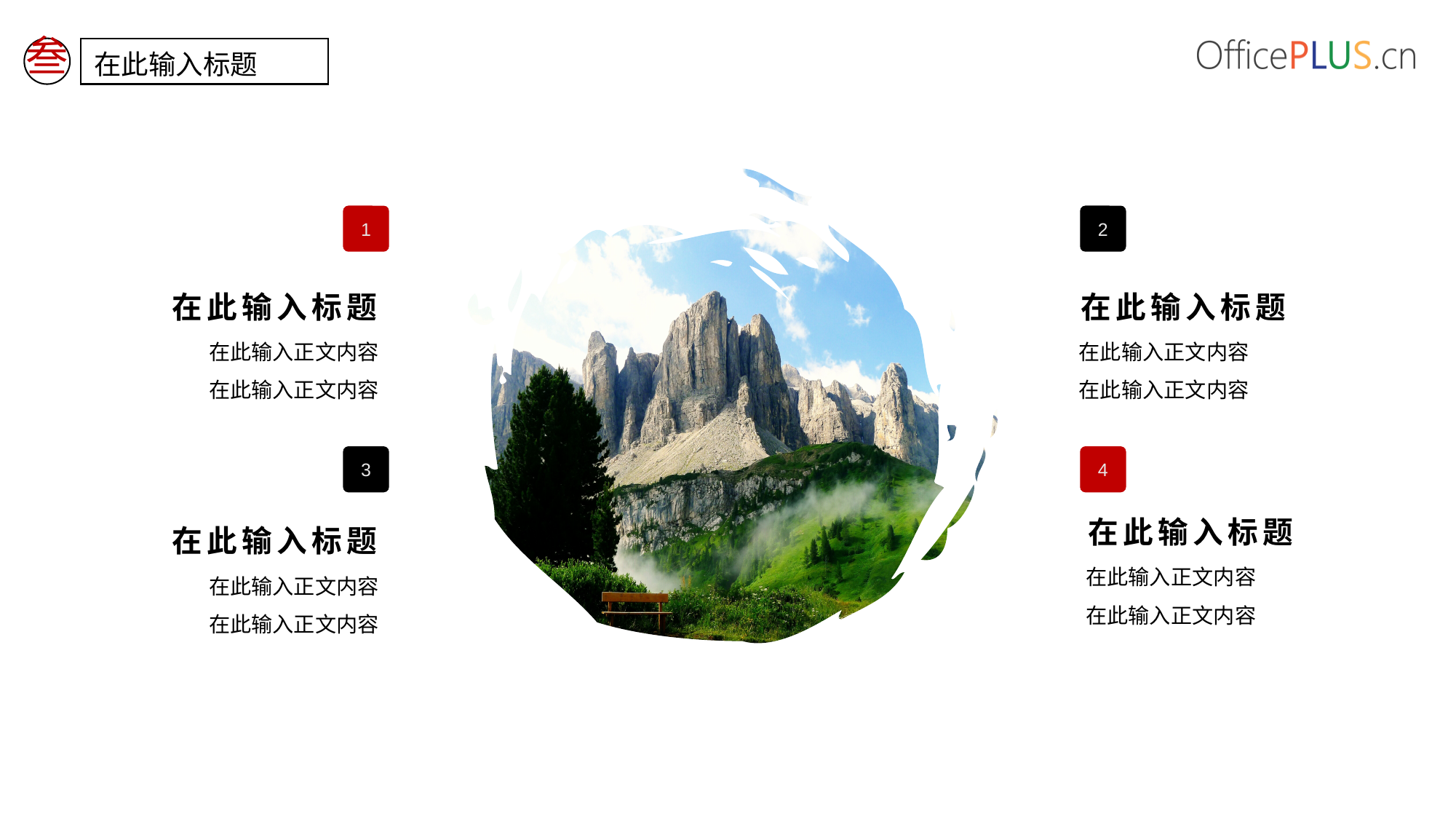

叁

在此输入标题

1
2
在此输入标题
在此输入标题
在此输入正文内容
在此输入正文内容
在此输入正文内容
在此输入正文内容
3
4
在此输入标题
在此输入标题
在此输入正文内容
在此输入正文内容
在此输入正文内容
在此输入正文内容